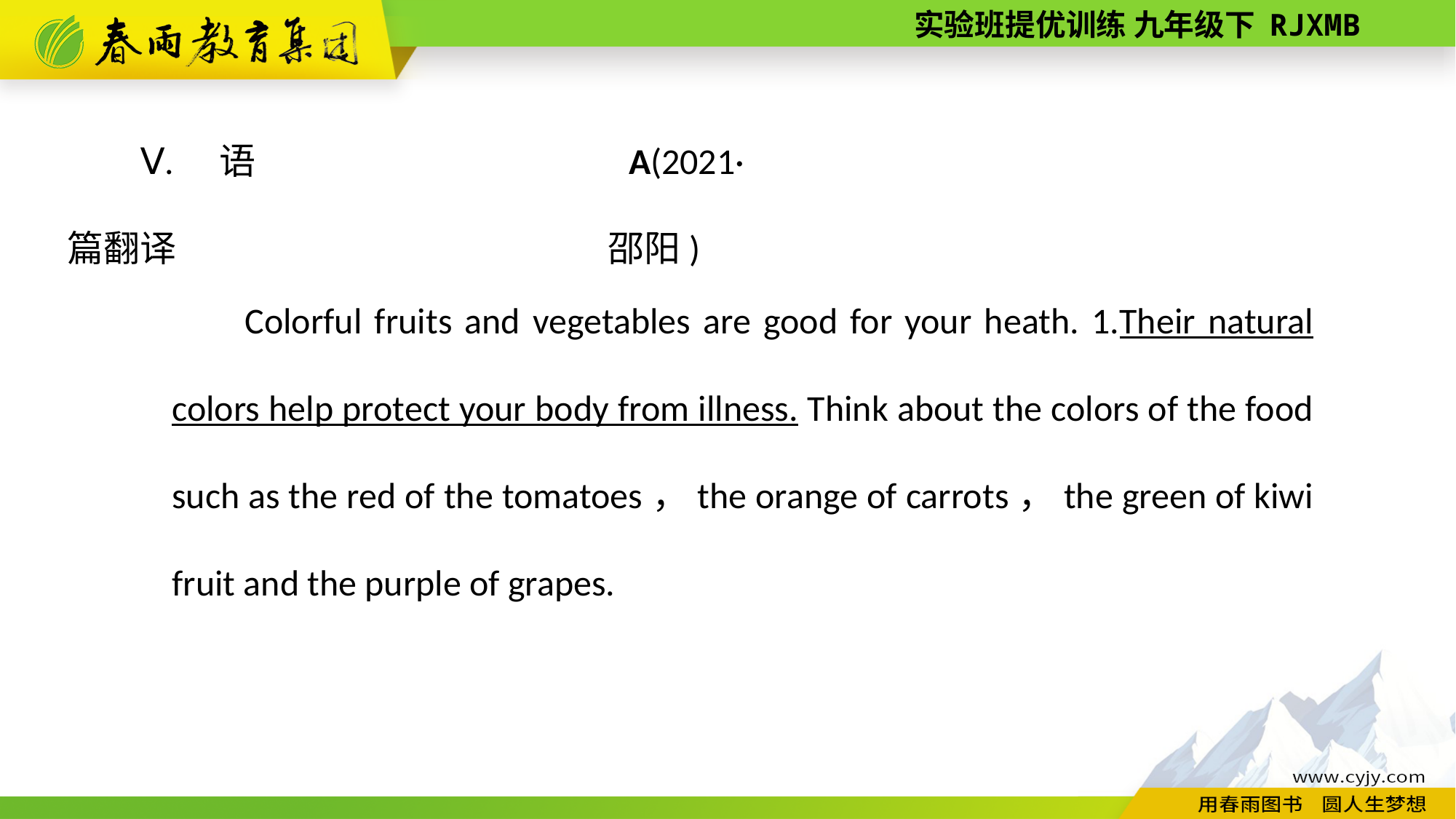

Ⅴ. 语篇翻译
A(2021·邵阳)
Colorful fruits and vegetables are good for your heath. 1.Their natural colors help protect your body from illness. Think about the colors of the food such as the red of the tomatoes，the orange of carrots，the green of kiwi fruit and the purple of grapes.